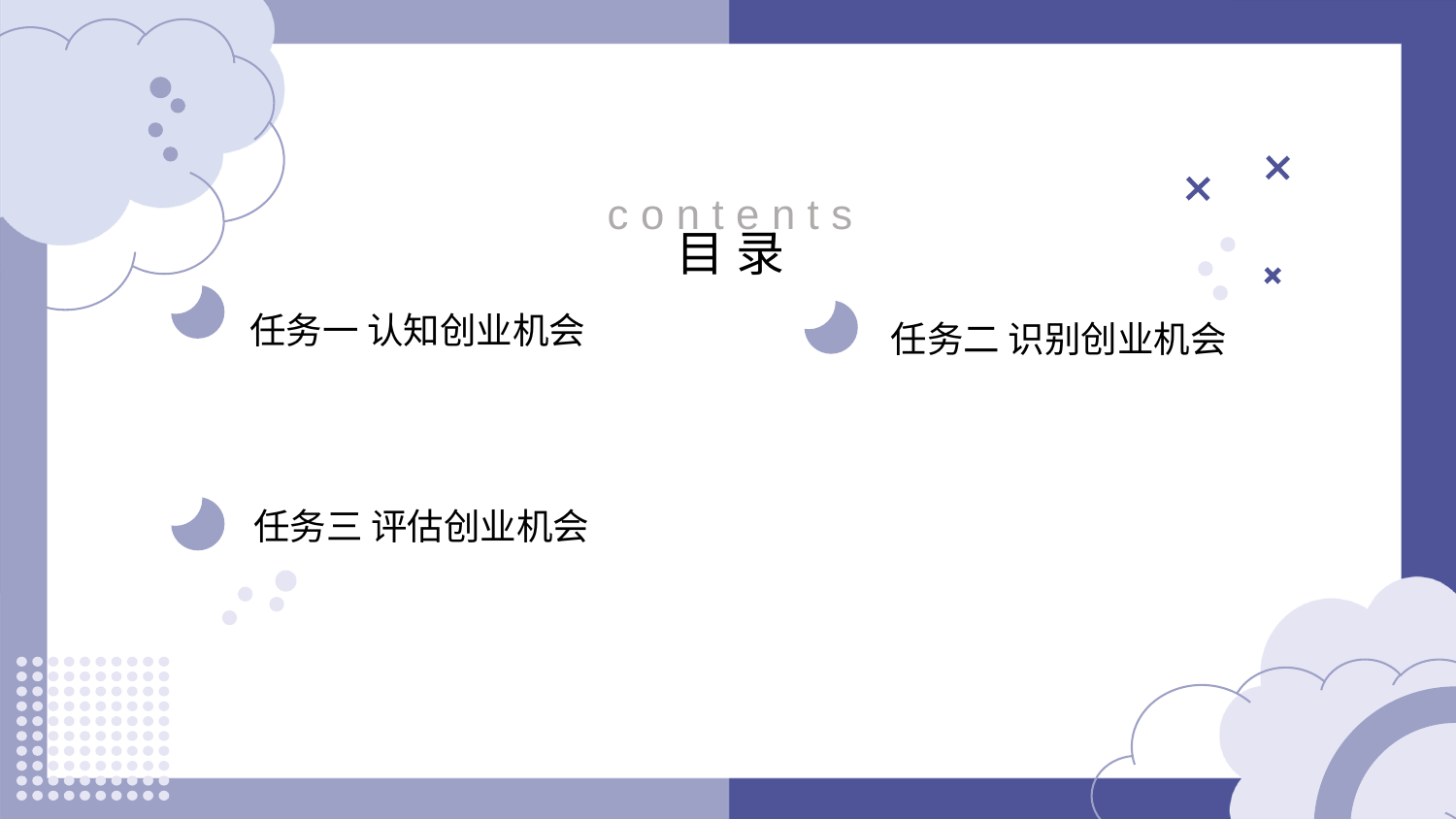

contents
目录

任务一 认知创业机会

任务二 识别创业机会
任务三 评估创业机会